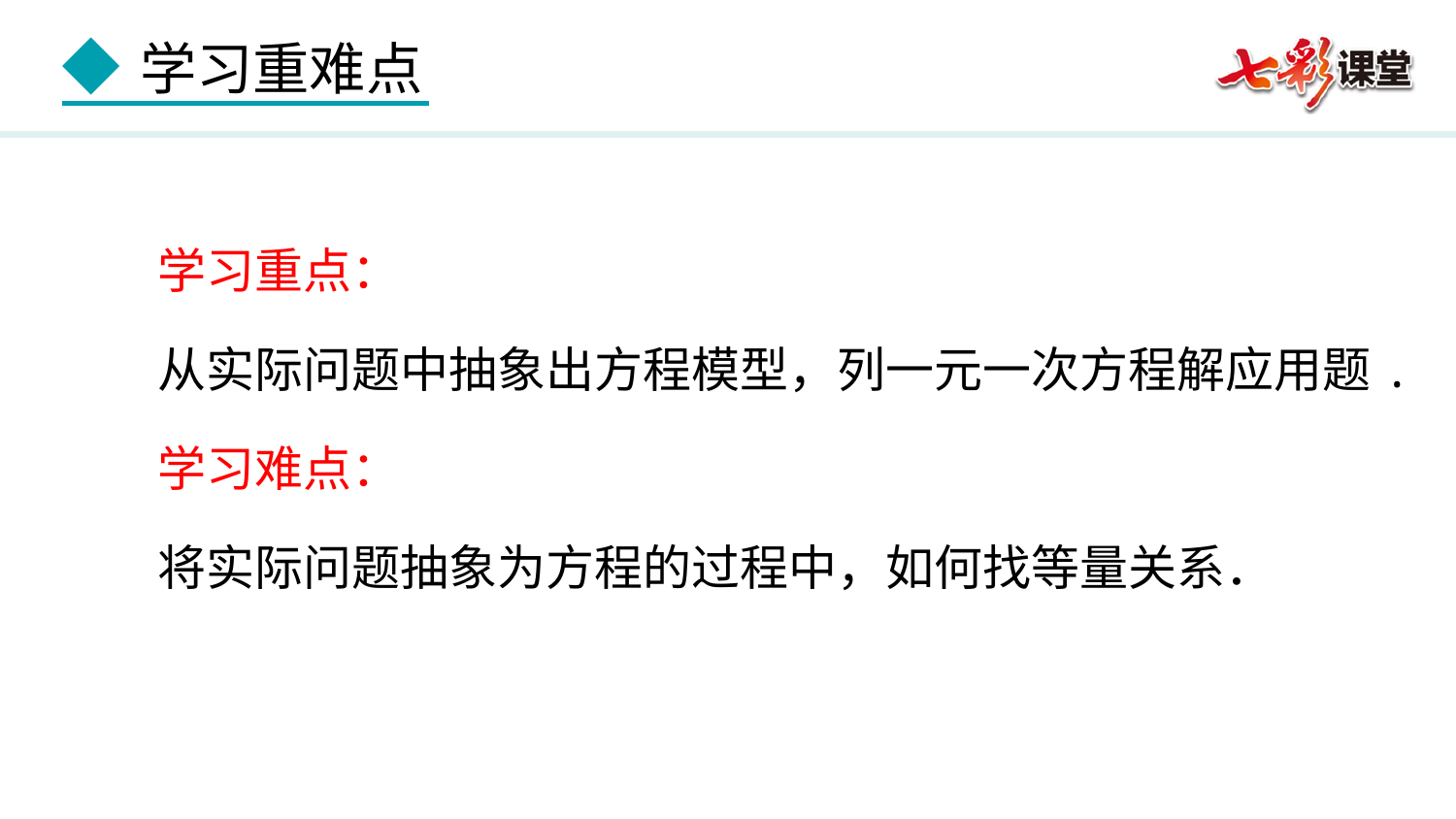

学习重点：
从实际问题中抽象出方程模型，列一元一次方程解应用题.
学习难点：
将实际问题抽象为方程的过程中，如何找等量关系．